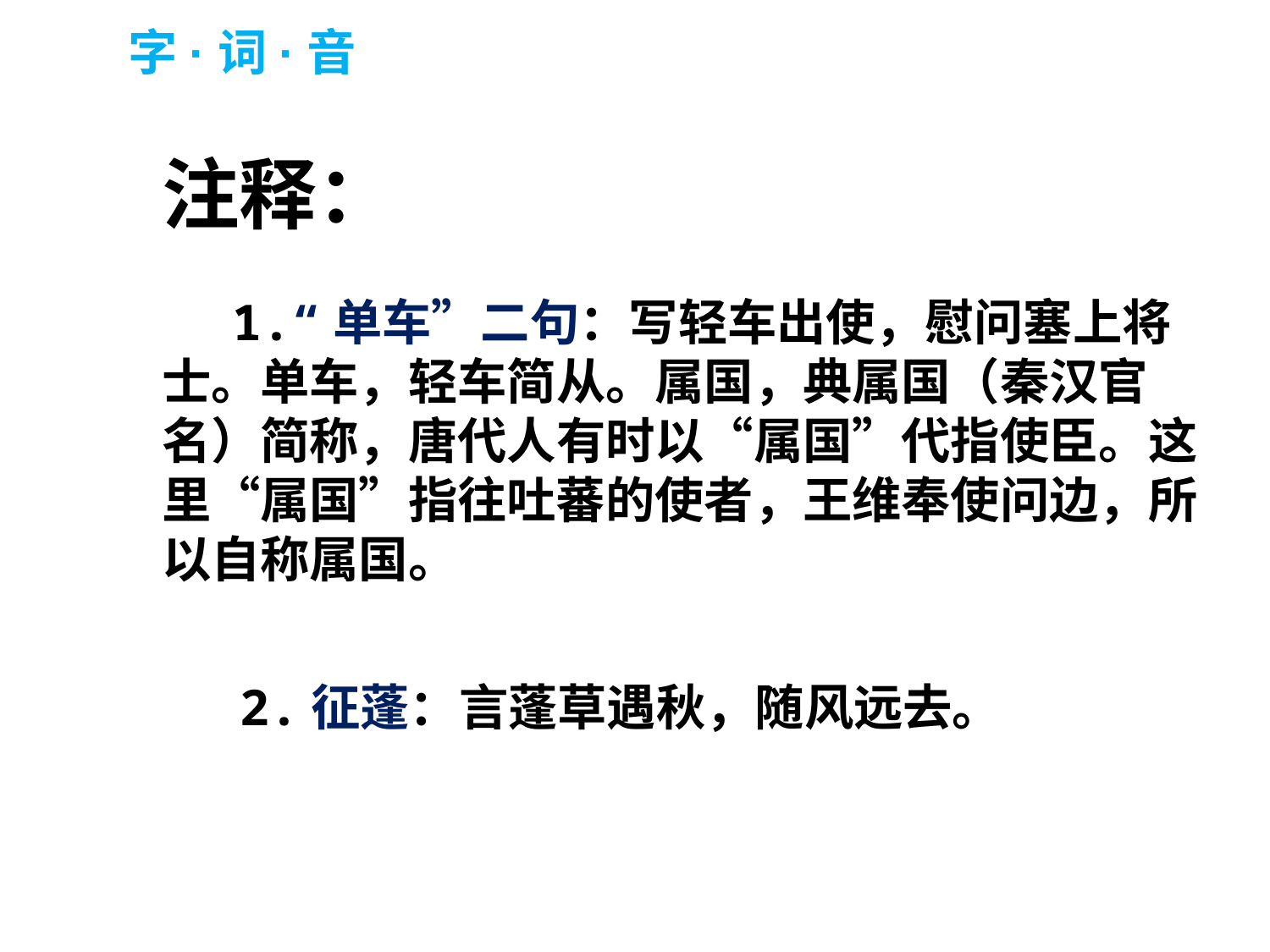

字·词·音
注释：

         1.“单车”二句：写轻车出使，慰问塞上将士。单车，轻车简从。属国，典属国（秦汉官名）简称，唐代人有时以“属国”代指使臣。这里“属国”指往吐蕃的使者，王维奉使问边，所以自称属国。
2.征蓬：言蓬草遇秋，随风远去。